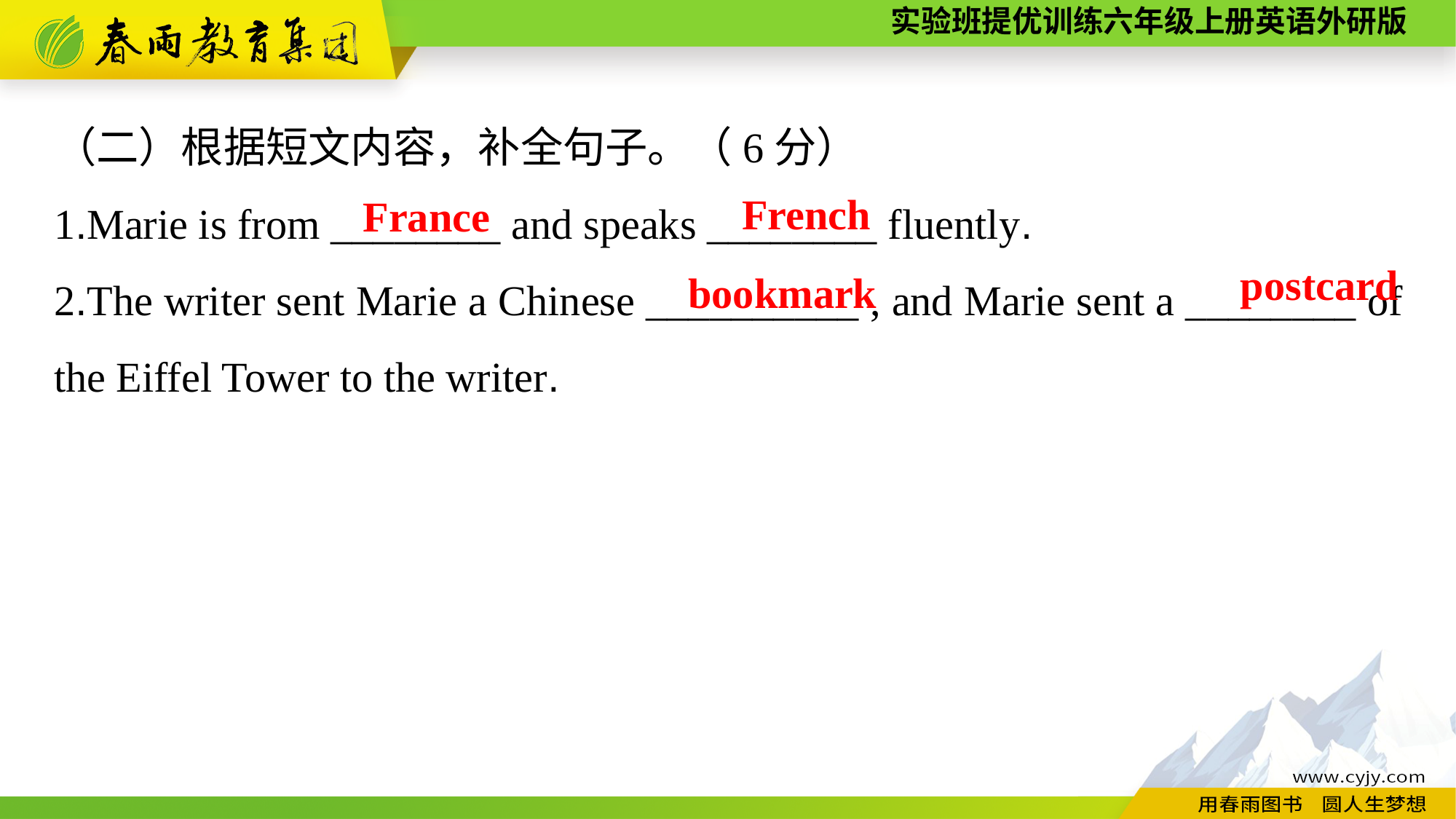

（二）根据短文内容，补全句子。（6分）
1.Marie is from ________ and speaks ________ fluently.
2.The writer sent Marie a Chinese __________ , and Marie sent a ________ of the Eiffel Tower to the writer.
French
France
postcard
bookmark